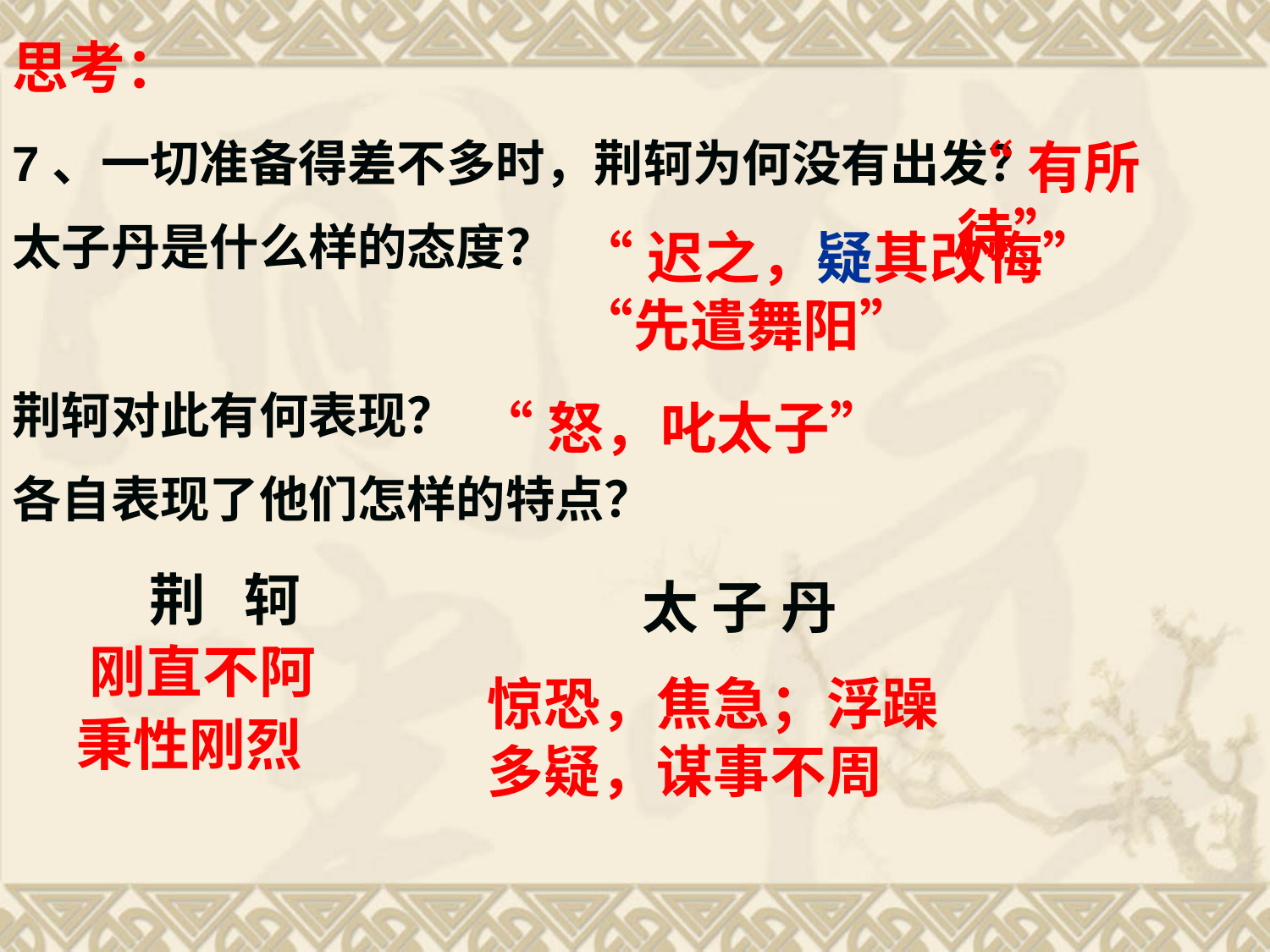

思考：
7、一切准备得差不多时，荆轲为何没有出发？
太子丹是什么样的态度？

荆轲对此有何表现？
各自表现了他们怎样的特点？
“有所待”
“迟之，疑其改悔”“先遣舞阳”
“怒，叱太子”
荆   轲
   刚直不阿
  秉性刚烈

太 子 丹
惊恐，焦急；浮躁多疑，谋事不周